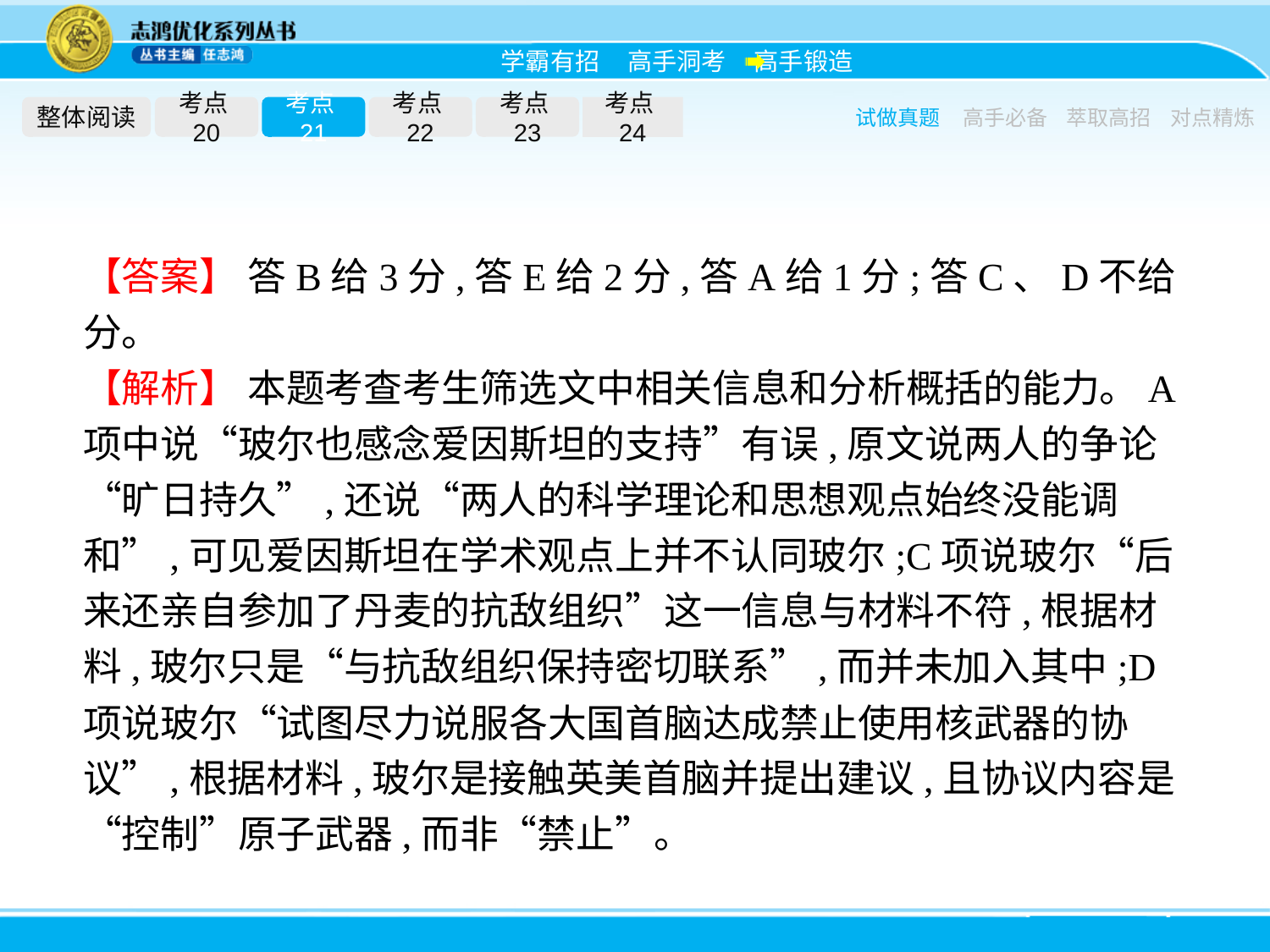

整体阅读
考点20
考点21
考点22
考点23
考点24
试做真题
高手必备
萃取高招
对点精炼
【答案】 答B给3分,答E给2分,答A给1分;答C、D不给分。
【解析】 本题考查考生筛选文中相关信息和分析概括的能力。A项中说“玻尔也感念爱因斯坦的支持”有误,原文说两人的争论“旷日持久”,还说“两人的科学理论和思想观点始终没能调和”,可见爱因斯坦在学术观点上并不认同玻尔;C项说玻尔“后来还亲自参加了丹麦的抗敌组织”这一信息与材料不符,根据材料,玻尔只是“与抗敌组织保持密切联系”,而并未加入其中;D项说玻尔“试图尽力说服各大国首脑达成禁止使用核武器的协议”,根据材料,玻尔是接触英美首脑并提出建议,且协议内容是“控制”原子武器,而非“禁止”。